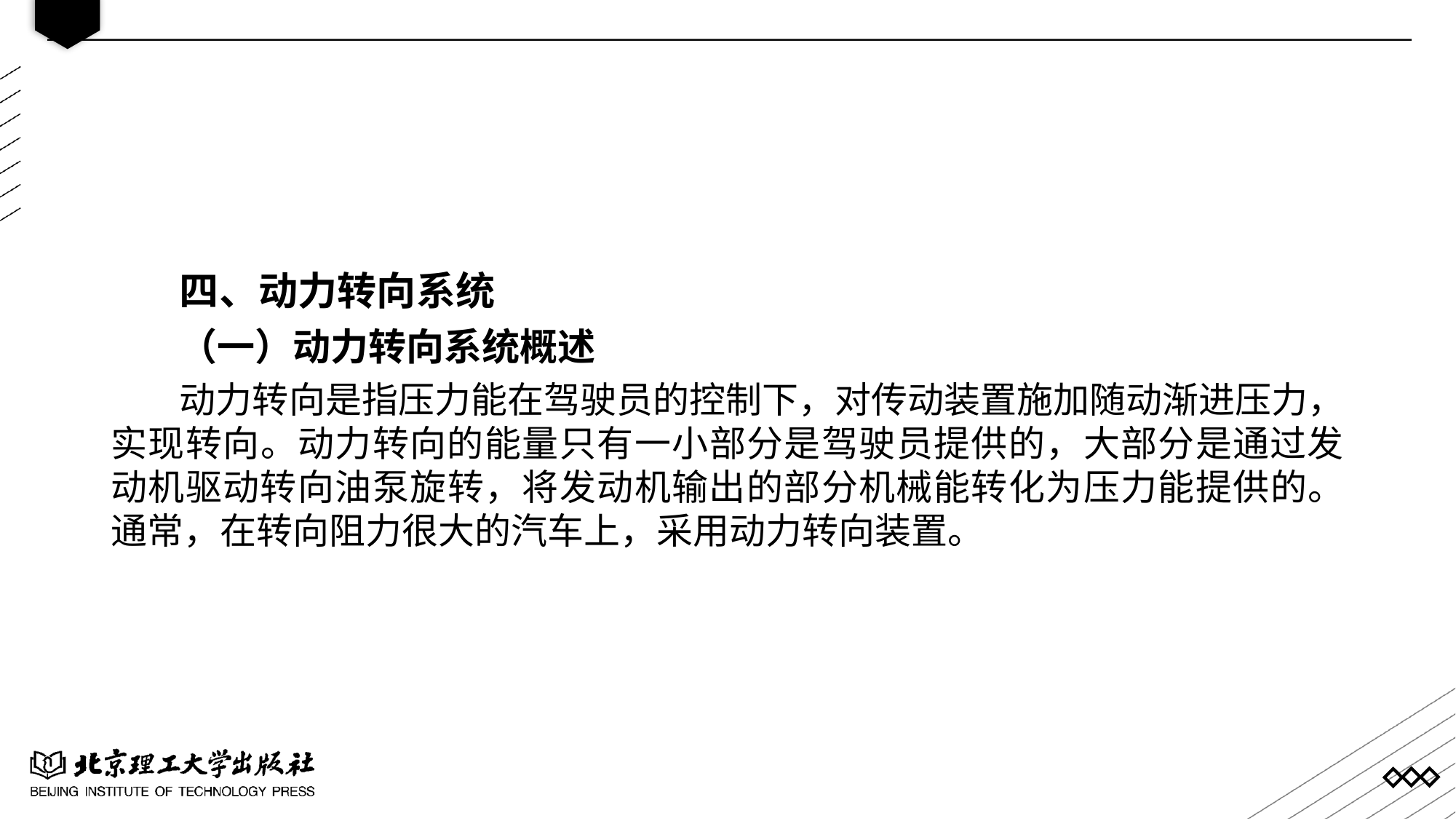

四、动力转向系统
（一）动力转向系统概述
动力转向是指压力能在驾驶员的控制下，对传动装置施加随动渐进压力，实现转向。动力转向的能量只有一小部分是驾驶员提供的，大部分是通过发动机驱动转向油泵旋转，将发动机输出的部分机械能转化为压力能提供的。通常，在转向阻力很大的汽车上，采用动力转向装置。